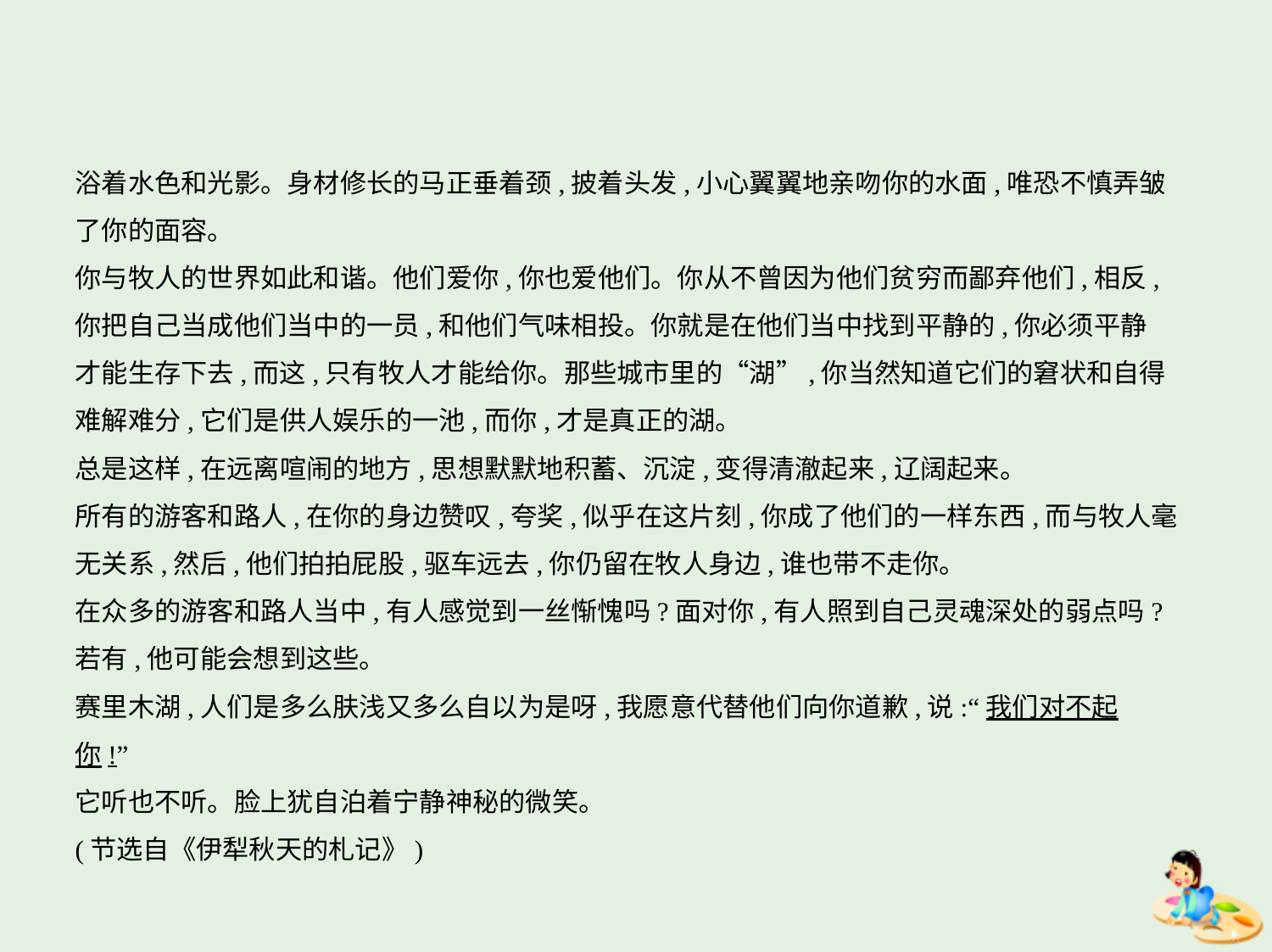

浴着水色和光影。身材修长的马正垂着颈,披着头发,小心翼翼地亲吻你的水面,唯恐不慎弄皱
了你的面容。
你与牧人的世界如此和谐。他们爱你,你也爱他们。你从不曾因为他们贫穷而鄙弃他们,相反,
你把自己当成他们当中的一员,和他们气味相投。你就是在他们当中找到平静的,你必须平静
才能生存下去,而这,只有牧人才能给你。那些城市里的“湖”,你当然知道它们的窘状和自得
难解难分,它们是供人娱乐的一池,而你,才是真正的湖。
总是这样,在远离喧闹的地方,思想默默地积蓄、沉淀,变得清澈起来,辽阔起来。
所有的游客和路人,在你的身边赞叹,夸奖,似乎在这片刻,你成了他们的一样东西,而与牧人毫
无关系,然后,他们拍拍屁股,驱车远去,你仍留在牧人身边,谁也带不走你。
在众多的游客和路人当中,有人感觉到一丝惭愧吗?面对你,有人照到自己灵魂深处的弱点吗?
若有,他可能会想到这些。
赛里木湖,人们是多么肤浅又多么自以为是呀,我愿意代替他们向你道歉,说:“我们对不起
你!”
它听也不听。脸上犹自泊着宁静神秘的微笑。
(节选自《伊犁秋天的札记》)